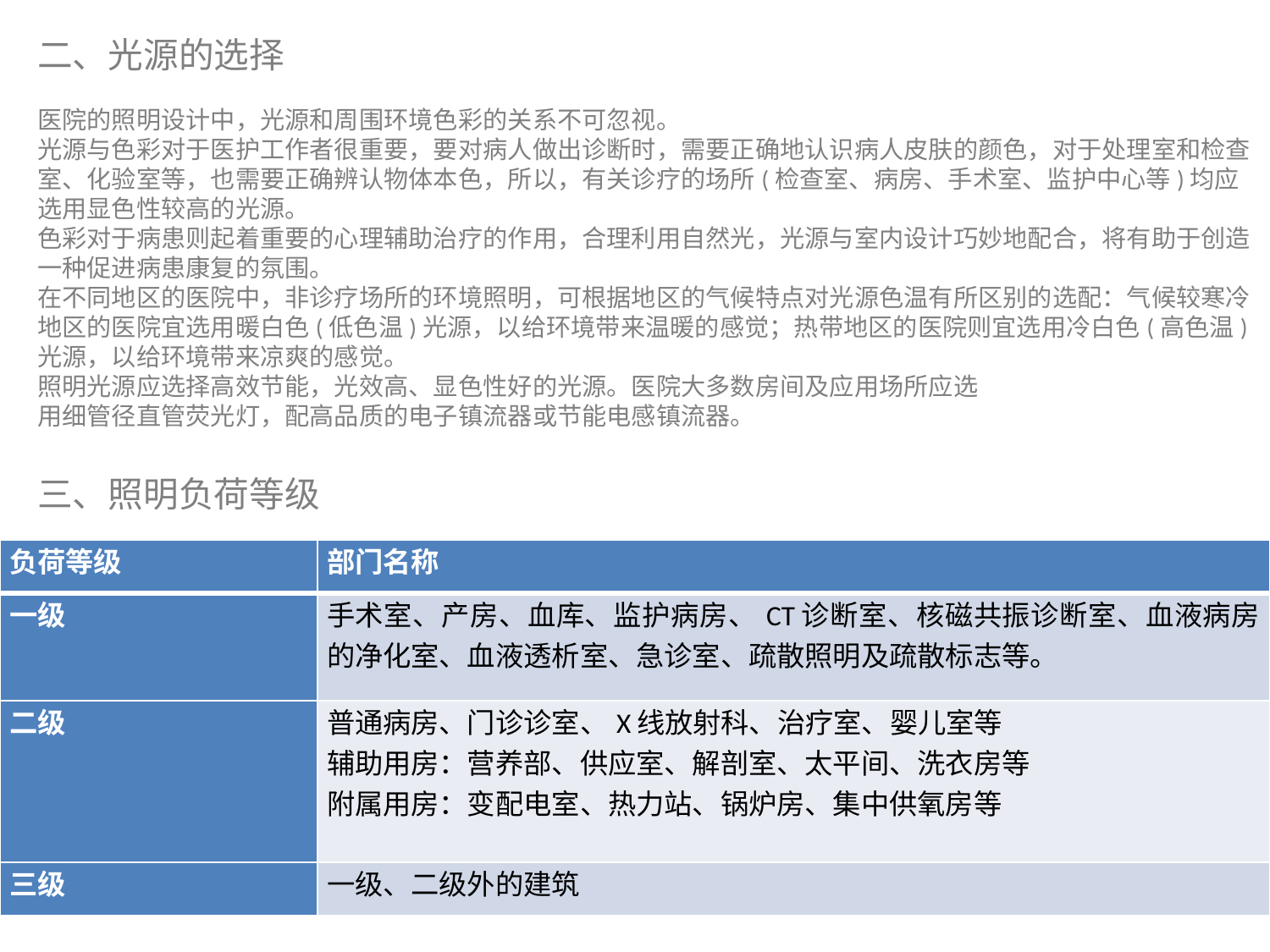

二、光源的选择

医院的照明设计中，光源和周围环境色彩的关系不可忽视。
光源与色彩对于医护工作者很重要，要对病人做出诊断时，需要正确地认识病人皮肤的颜色，对于处理室和检查室、化验室等，也需要正确辨认物体本色，所以，有关诊疗的场所(检查室、病房、手术室、监护中心等)均应选用显色性较高的光源。
色彩对于病患则起着重要的心理辅助治疗的作用，合理利用自然光，光源与室内设计巧妙地配合，将有助于创造一种促进病患康复的氛围。
在不同地区的医院中，非诊疗场所的环境照明，可根据地区的气候特点对光源色温有所区别的选配：气候较寒冷地区的医院宜选用暖白色(低色温)光源，以给环境带来温暖的感觉；热带地区的医院则宜选用冷白色(高色温)光源，以给环境带来凉爽的感觉。
照明光源应选择高效节能，光效高、显色性好的光源。医院大多数房间及应用场所应选
用细管径直管荧光灯，配高品质的电子镇流器或节能电感镇流器。

三、照明负荷等级

| 负荷等级 | 部门名称 |
| --- | --- |
| 一级 | 手术室、产房、血库、监护病房、CT诊断室、核磁共振诊断室、血液病房的净化室、血液透析室、急诊室、疏散照明及疏散标志等。 |
| 二级 | 普通病房、门诊诊室、X线放射科、治疗室、婴儿室等 辅助用房：营养部、供应室、解剖室、太平间、洗衣房等 附属用房：变配电室、热力站、锅炉房、集中供氧房等 |
| 三级 | 一级、二级外的建筑 |